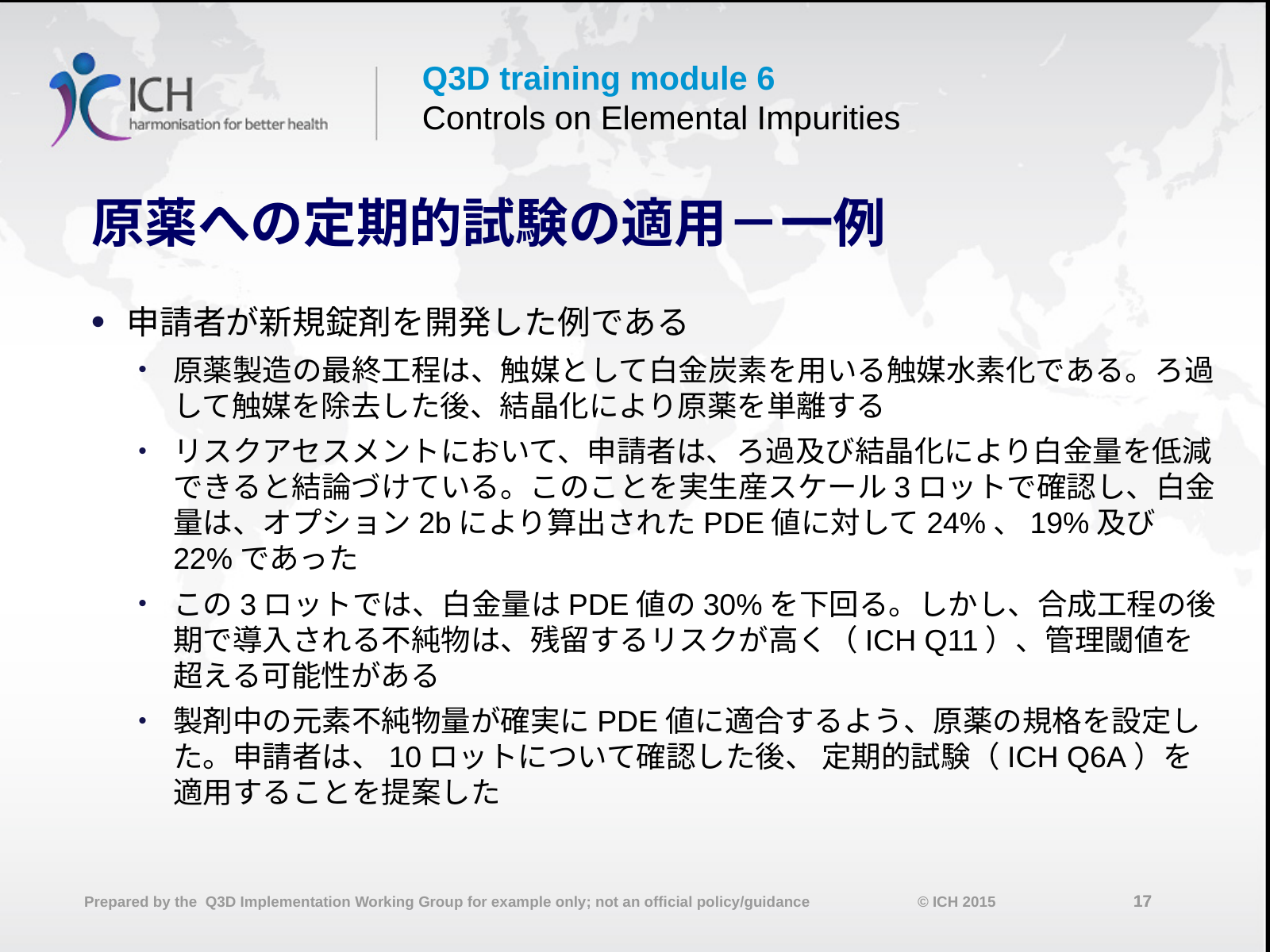

# 原薬への定期的試験の適用－一例
申請者が新規錠剤を開発した例である
原薬製造の最終工程は、触媒として白金炭素を用いる触媒水素化である。ろ過して触媒を除去した後、結晶化により原薬を単離する
リスクアセスメントにおいて、申請者は、ろ過及び結晶化により白金量を低減できると結論づけている。このことを実生産スケール3ロットで確認し、白金量は、オプション2bにより算出されたPDE値に対して24%、19%及び22%であった
この3ロットでは、白金量はPDE値の30%を下回る。しかし、合成工程の後期で導入される不純物は、残留するリスクが高く（ICH Q11）、管理閾値を超える可能性がある
製剤中の元素不純物量が確実にPDE値に適合するよう、原薬の規格を設定した。申請者は、10ロットについて確認した後、 定期的試験（ICH Q6A）を適用することを提案した